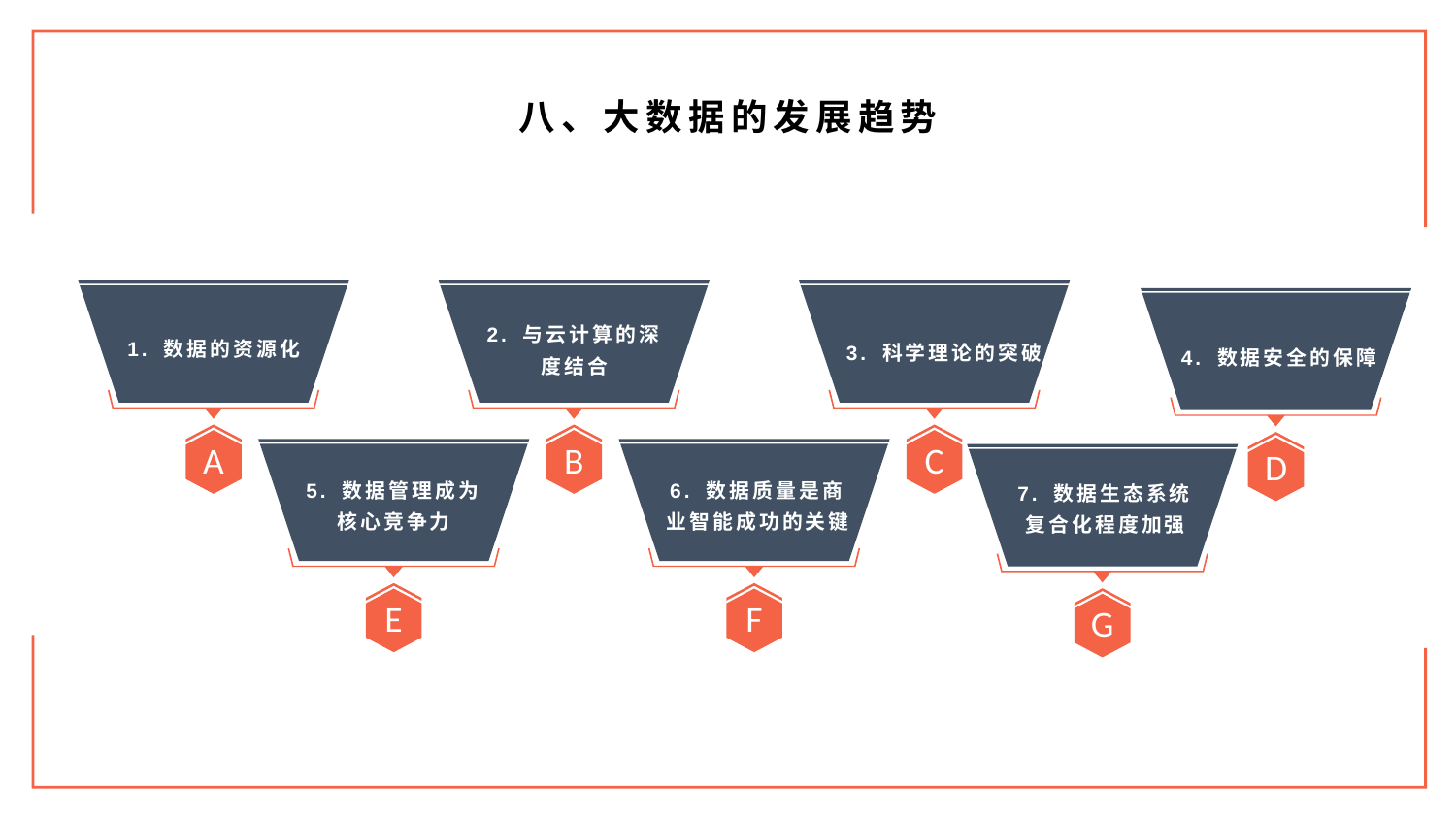

八、大数据的发展趋势

A

B

C

D
1. 数据的资源化
2. 与云计算的深度结合
3. 科学理论的突破
4. 数据安全的保障
6. 数据质量是商业智能成功的关键

E

F

G
5. 数据管理成为核心竞争力
7. 数据生态系统复合化程度加强